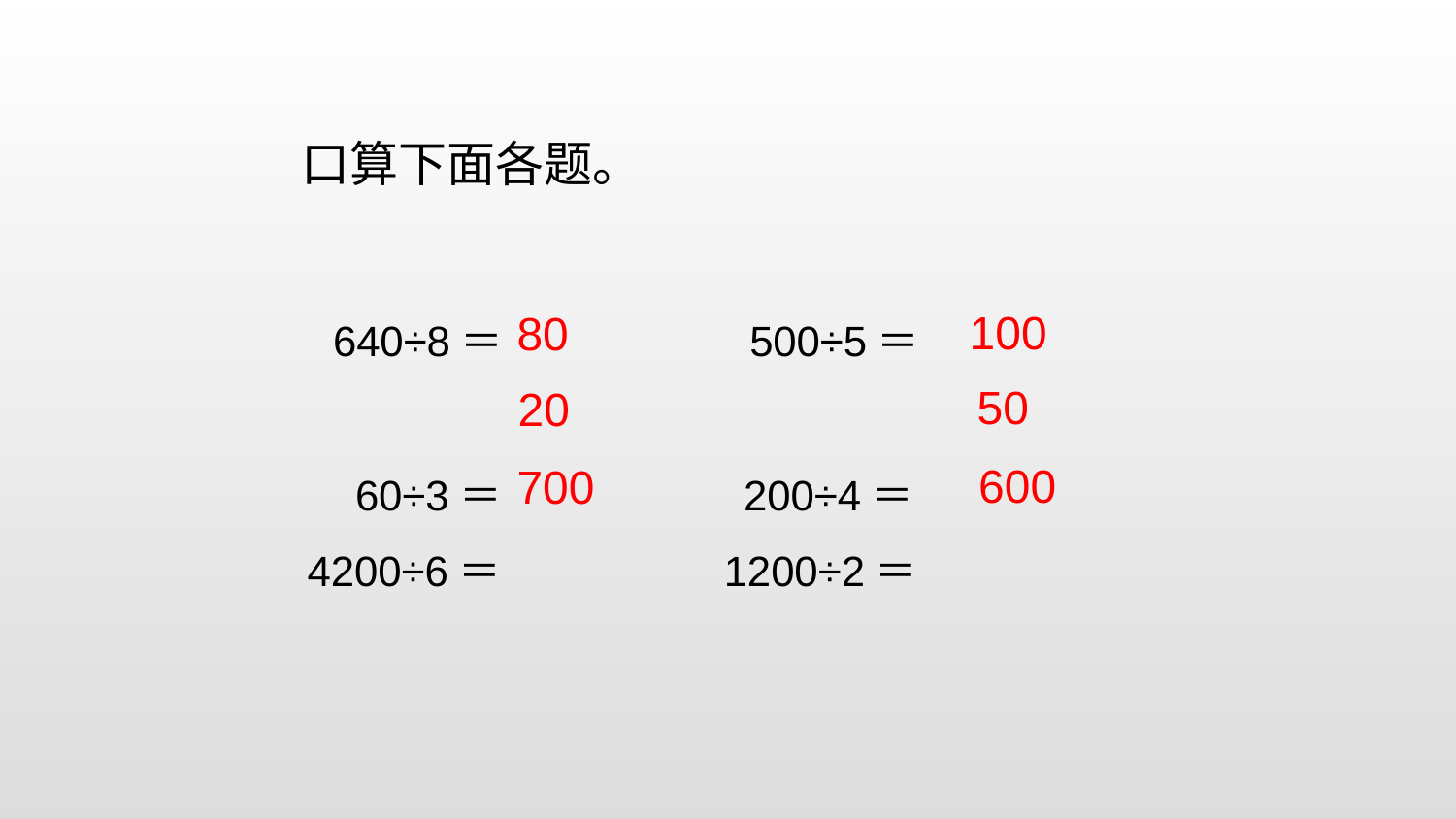

口算下面各题。
  640÷8＝ 　　               500÷5＝ 　　
    60÷3＝ 　                   200÷4＝
4200÷6＝ 　                 1200÷2＝
100
80
50
20
600
700